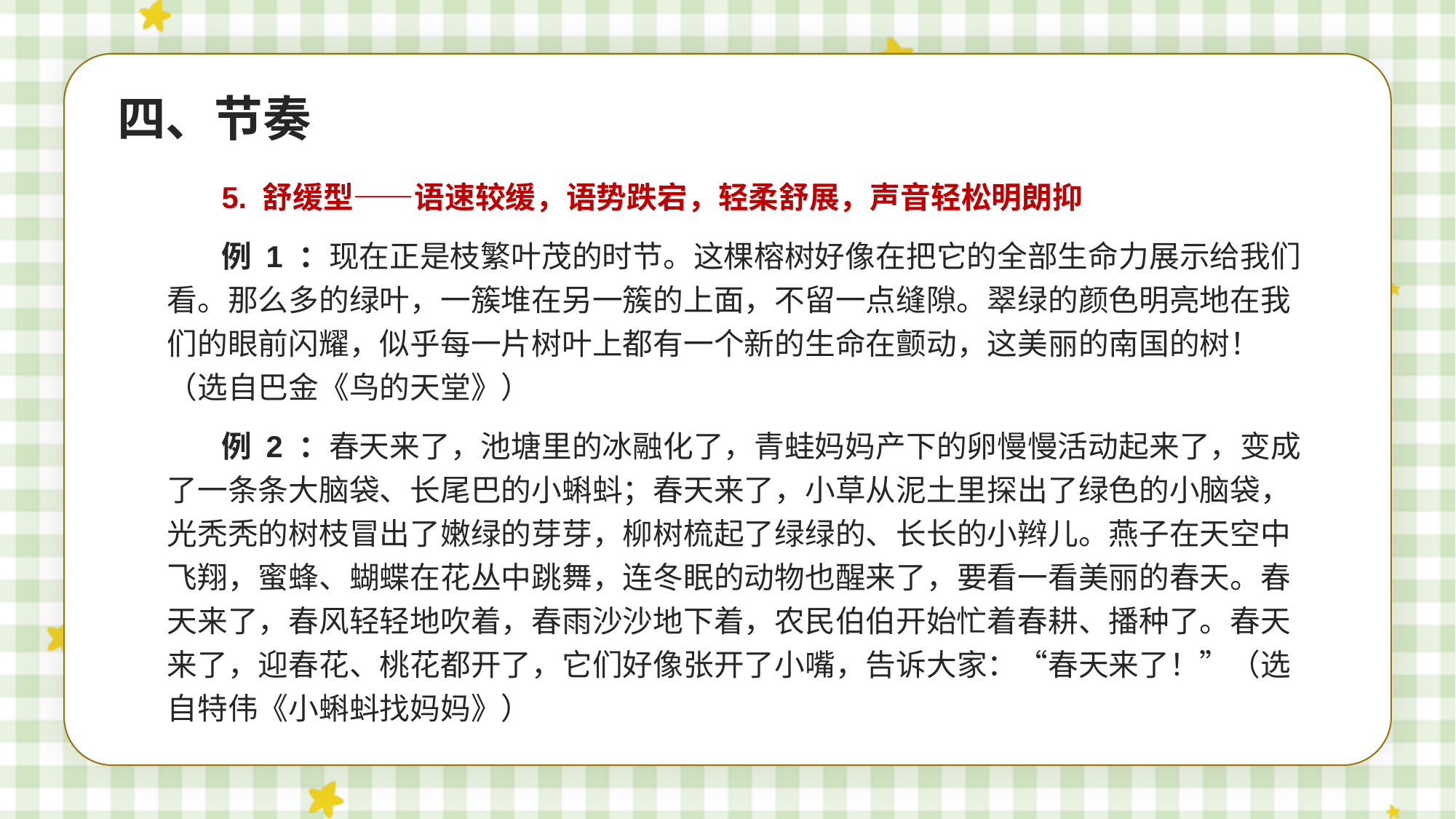

四、节奏
5. 舒缓型——语速较缓，语势跌宕，轻柔舒展，声音轻松明朗抑
例 1 ：现在正是枝繁叶茂的时节。这棵榕树好像在把它的全部生命力展示给我们看。那么多的绿叶，一簇堆在另一簇的上面，不留一点缝隙。翠绿的颜色明亮地在我们的眼前闪耀，似乎每一片树叶上都有一个新的生命在颤动，这美丽的南国的树！（选自巴金《鸟的天堂》）
例 2 ：春天来了，池塘里的冰融化了，青蛙妈妈产下的卵慢慢活动起来了，变成了一条条大脑袋、长尾巴的小蝌蚪；春天来了，小草从泥土里探出了绿色的小脑袋，光秃秃的树枝冒出了嫩绿的芽芽，柳树梳起了绿绿的、长长的小辫儿。燕子在天空中飞翔，蜜蜂、蝴蝶在花丛中跳舞，连冬眠的动物也醒来了，要看一看美丽的春天。春天来了，春风轻轻地吹着，春雨沙沙地下着，农民伯伯开始忙着春耕、播种了。春天来了，迎春花、桃花都开了，它们好像张开了小嘴，告诉大家：“春天来了！”（选自特伟《小蝌蚪找妈妈》）